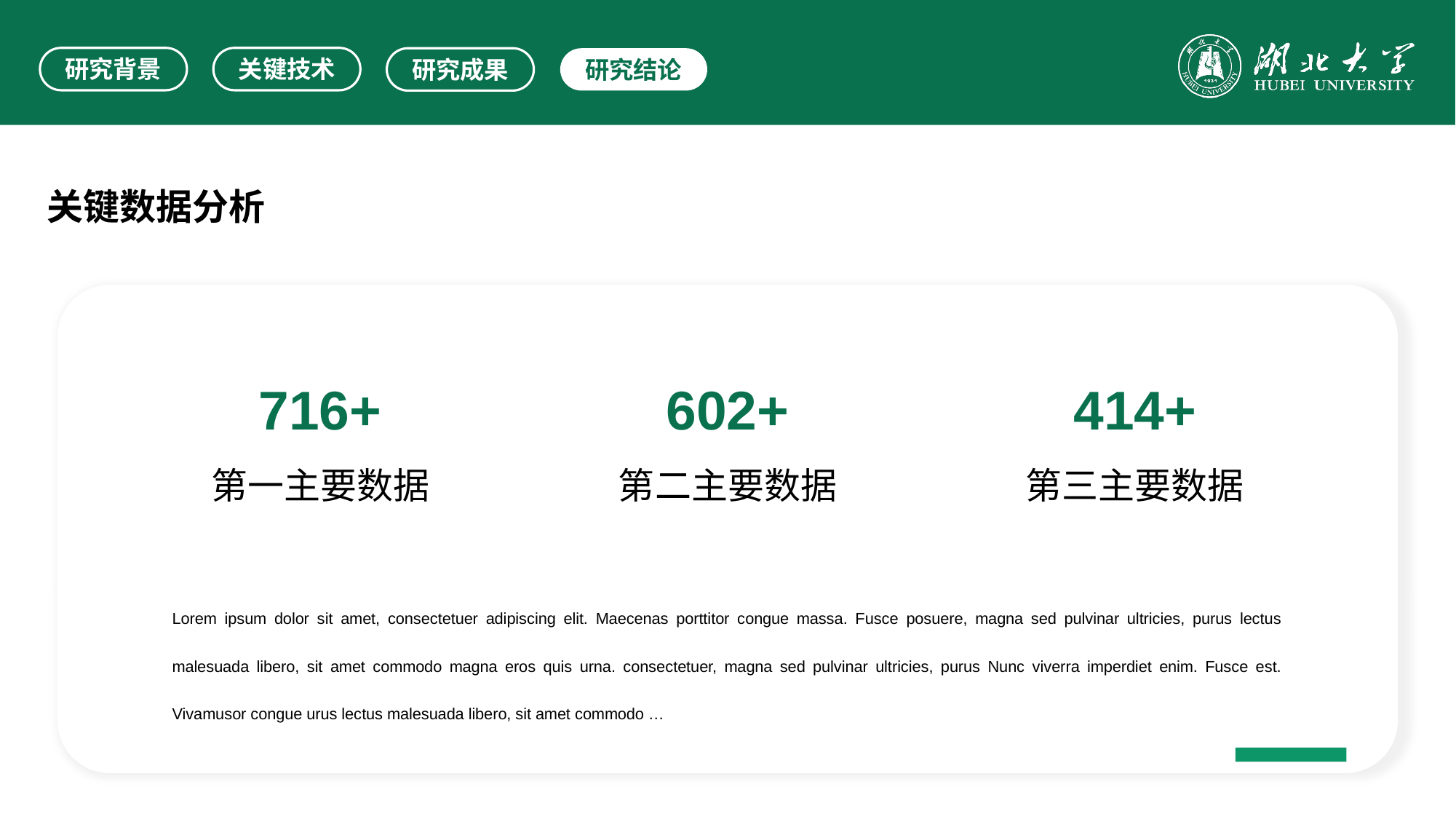

研究背景

关键技术

研究成果

研究结论
关键数据分析

716+
第一主要数据
602+
第二主要数据
414+
第三主要数据

Lorem ipsum dolor sit amet, consectetuer adipiscing elit. Maecenas porttitor congue massa. Fusce posuere, magna sed pulvinar ultricies, purus lectus malesuada libero, sit amet commodo magna eros quis urna. consectetuer, magna sed pulvinar ultricies, purus Nunc viverra imperdiet enim. Fusce est. Vivamusor congue urus lectus malesuada libero, sit amet commodo …